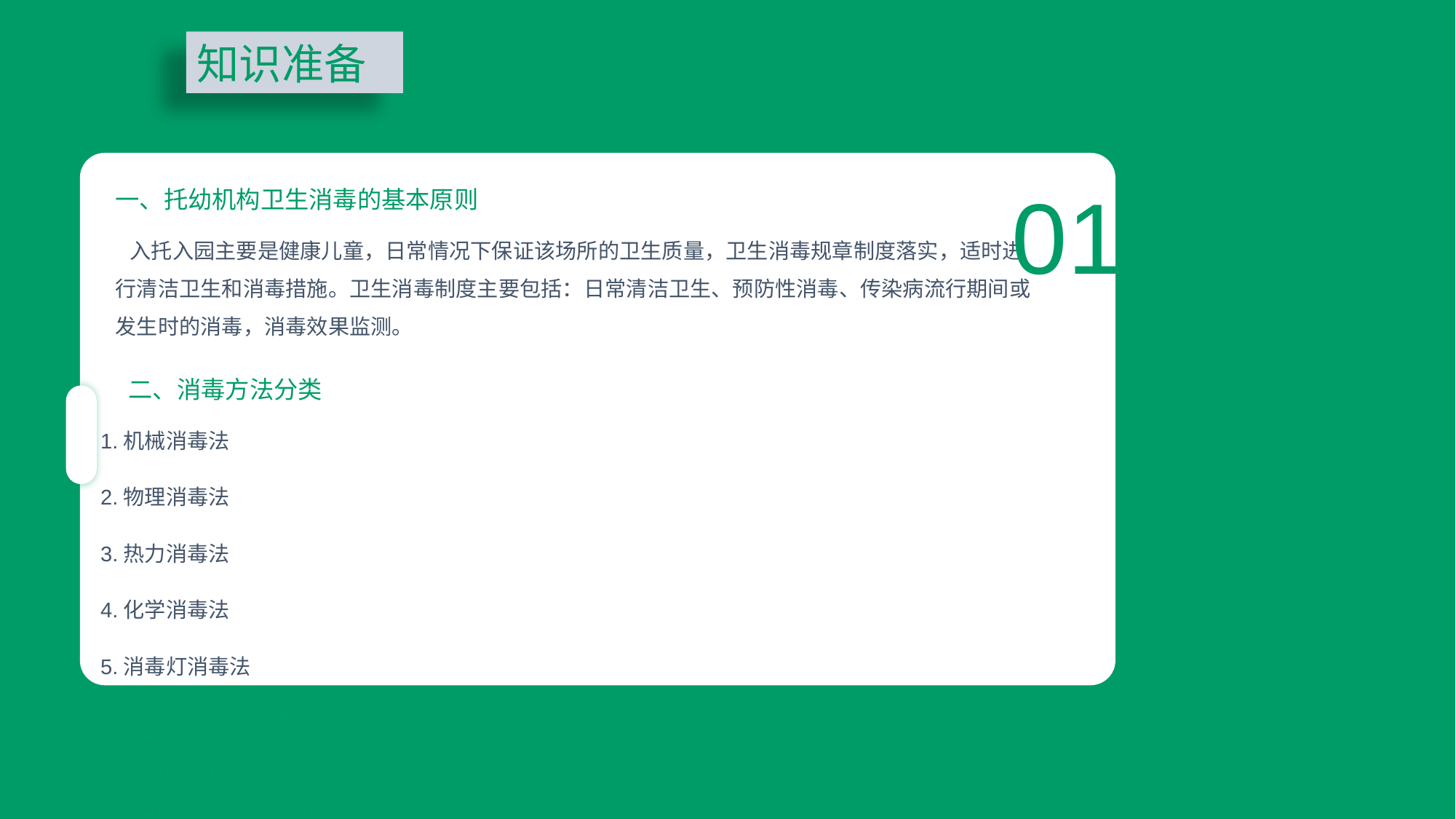

知识准备

01
一、托幼机构卫生消毒的基本原则

  入托入园主要是健康儿童，日常情况下保证该场所的卫生质量，卫生消毒规章制度落实，适时进行清洁卫生和消毒措施。卫生消毒制度主要包括：日常清洁卫生、预防性消毒、传染病流行期间或发生时的消毒，消毒效果监测。
二、消毒方法分类

1.机械消毒法
2.物理消毒法
3.热力消毒法
4.化学消毒法
5.消毒灯消毒法